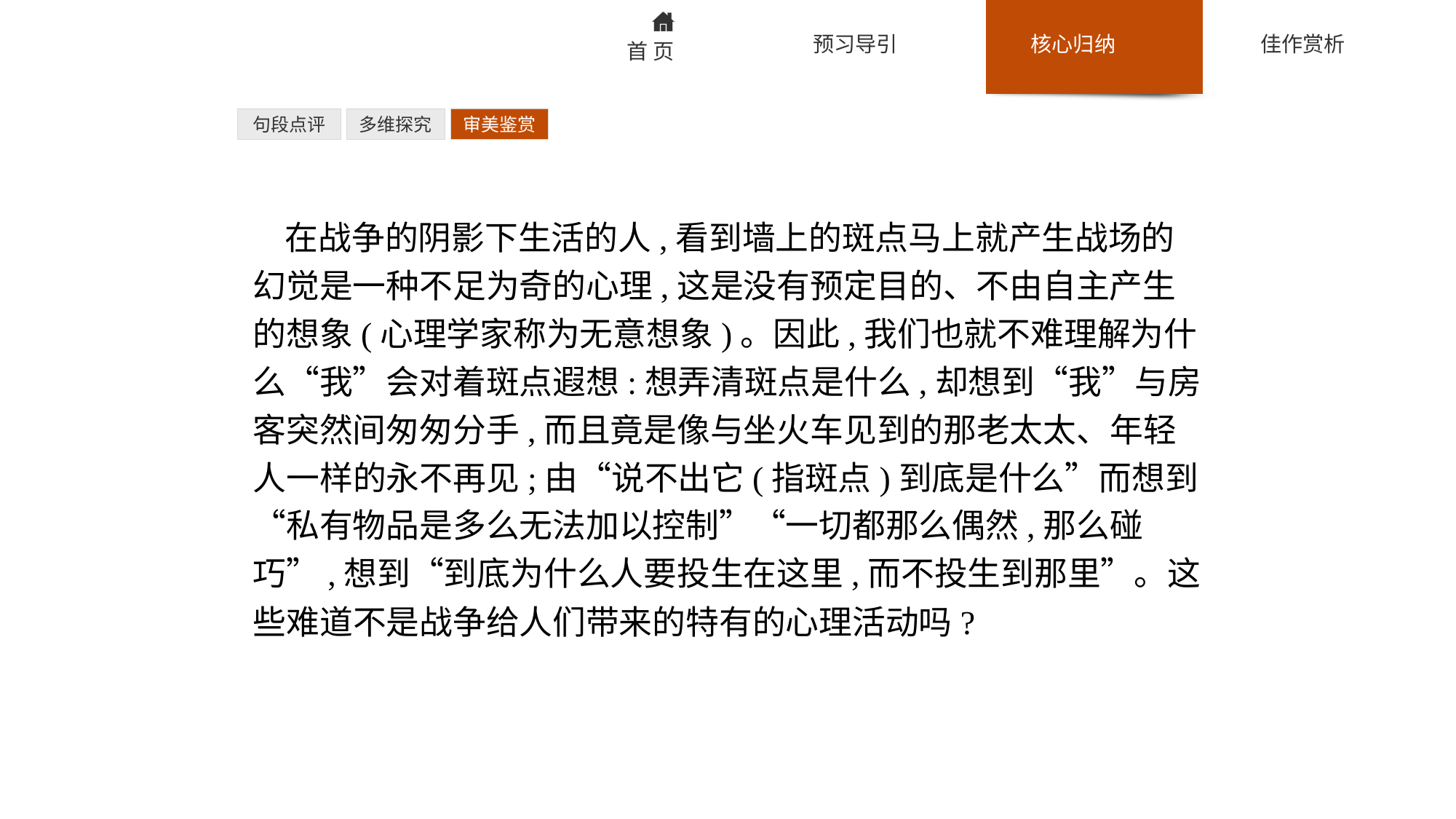

句段点评
多维探究
审美鉴赏
在战争的阴影下生活的人,看到墙上的斑点马上就产生战场的幻觉是一种不足为奇的心理,这是没有预定目的、不由自主产生的想象(心理学家称为无意想象)。因此,我们也就不难理解为什么“我”会对着斑点遐想:想弄清斑点是什么,却想到“我”与房客突然间匆匆分手,而且竟是像与坐火车见到的那老太太、年轻人一样的永不再见;由“说不出它(指斑点)到底是什么”而想到“私有物品是多么无法加以控制”“一切都那么偶然,那么碰巧”,想到“到底为什么人要投生在这里,而不投生到那里”。这些难道不是战争给人们带来的特有的心理活动吗?